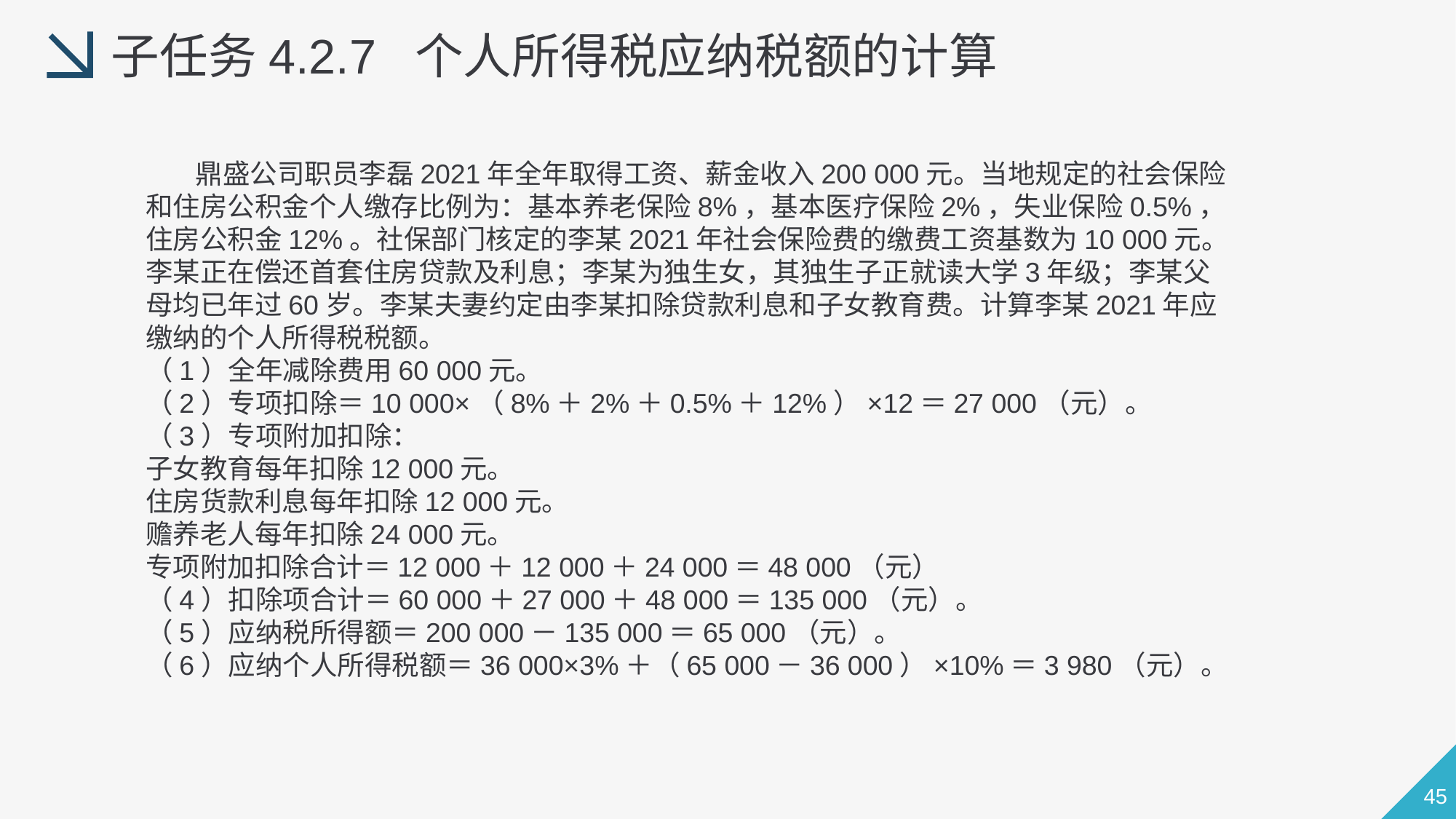

子任务4.2.7  个人所得税应纳税额的计算

       鼎盛公司职员李磊2021年全年取得工资、薪金收入200 000元。当地规定的社会保险和住房公积金个人缴存比例为：基本养老保险8%，基本医疗保险2%，失业保险0.5%，住房公积金12%。社保部门核定的李某2021年社会保险费的缴费工资基数为10 000元。李某正在偿还首套住房贷款及利息；李某为独生女，其独生子正就读大学3年级；李某父母均已年过60岁。李某夫妻约定由李某扣除贷款利息和子女教育费。计算李某2021年应缴纳的个人所得税税额。
（1）全年减除费用60 000元。
（2）专项扣除＝10 000×（8%＋2%＋0.5%＋12%）×12＝27 000（元）。
（3）专项附加扣除：
子女教育每年扣除12 000元。
住房货款利息每年扣除12 000元。
赡养老人每年扣除24 000元。
专项附加扣除合计＝12 000＋12 000＋24 000＝48 000（元）
（4）扣除项合计＝60 000＋27 000＋48 000＝135 000（元）。
（5）应纳税所得额＝200 000－135 000＝65 000（元）。
（6）应纳个人所得税额＝36 000×3%＋（65 000－36 000）×10%＝3 980（元）。